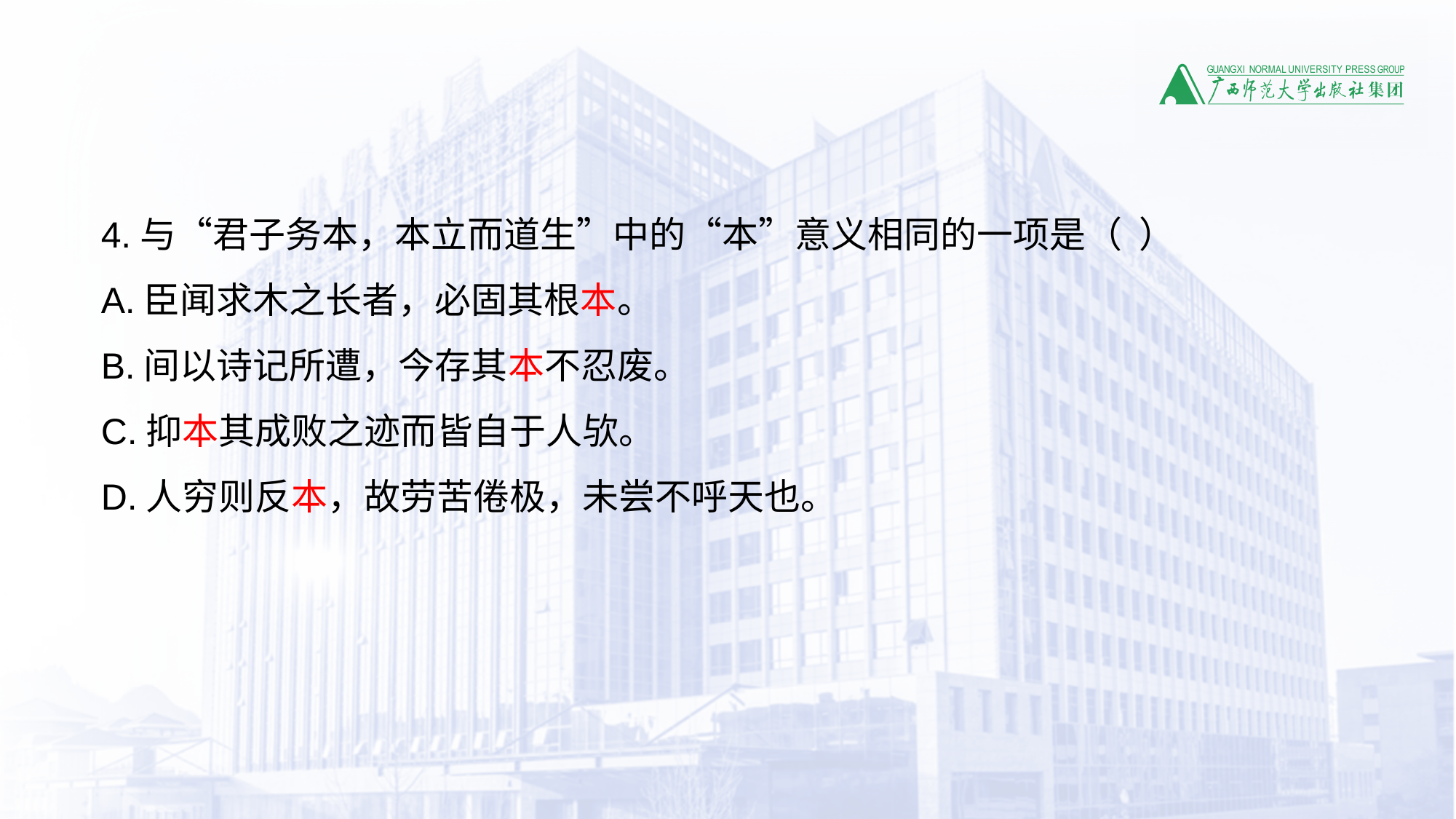

4.与“君子务本，本立而道生”中的“本”意义相同的一项是（  ）
A.臣闻求木之长者，必固其根本。
B.间以诗记所遭，今存其本不忍废。
C.抑本其成败之迹而皆自于人欤。
D.人穷则反本，故劳苦倦极，未尝不呼天也。